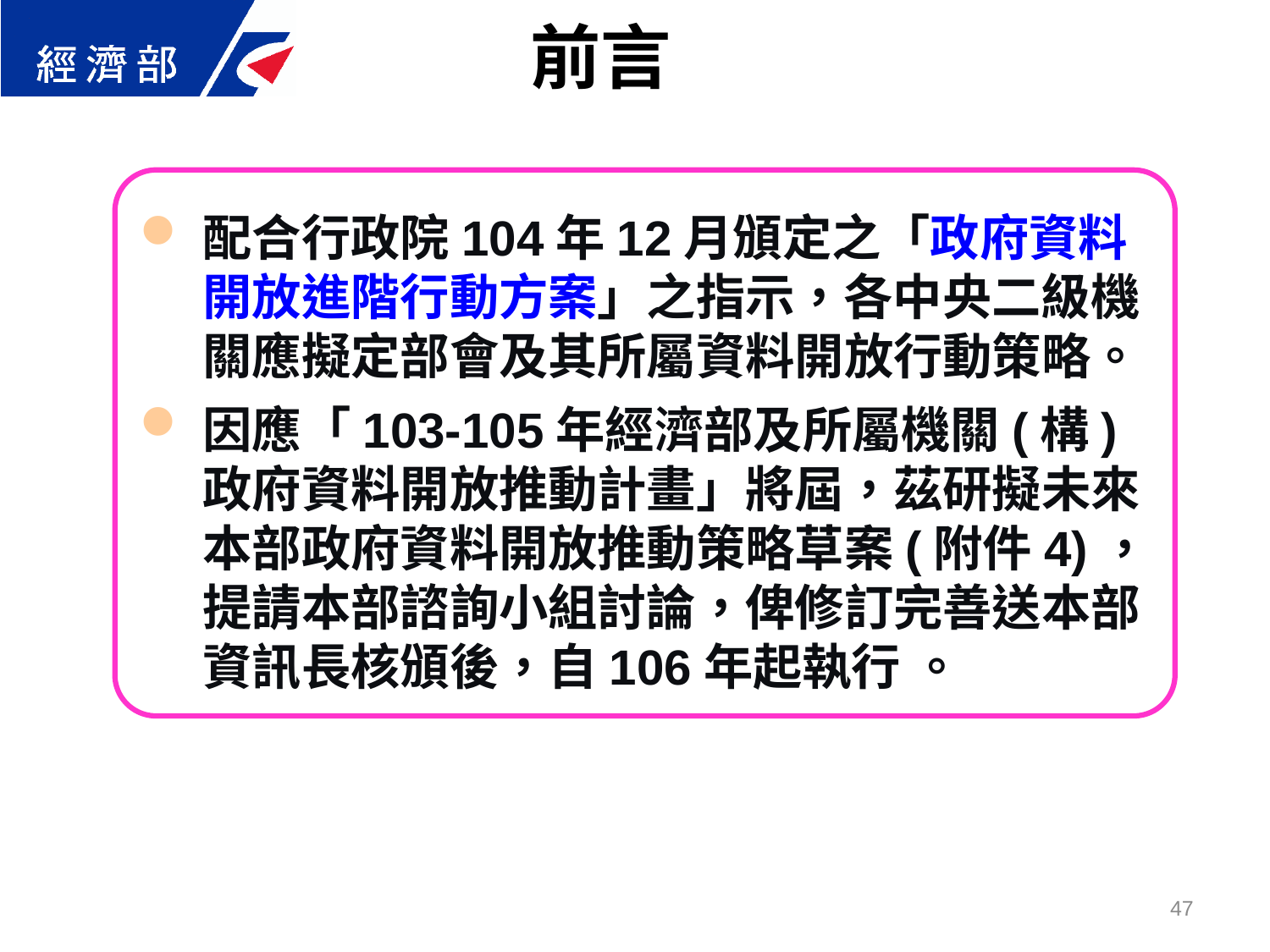

前言
配合行政院104年12月頒定之「政府資料開放進階行動方案」之指示，各中央二級機關應擬定部會及其所屬資料開放行動策略。
因應「103-105年經濟部及所屬機關(構)政府資料開放推動計畫」將屆，茲研擬未來本部政府資料開放推動策略草案(附件4)，提請本部諮詢小組討論，俾修訂完善送本部資訊長核頒後，自106年起執行 。
47